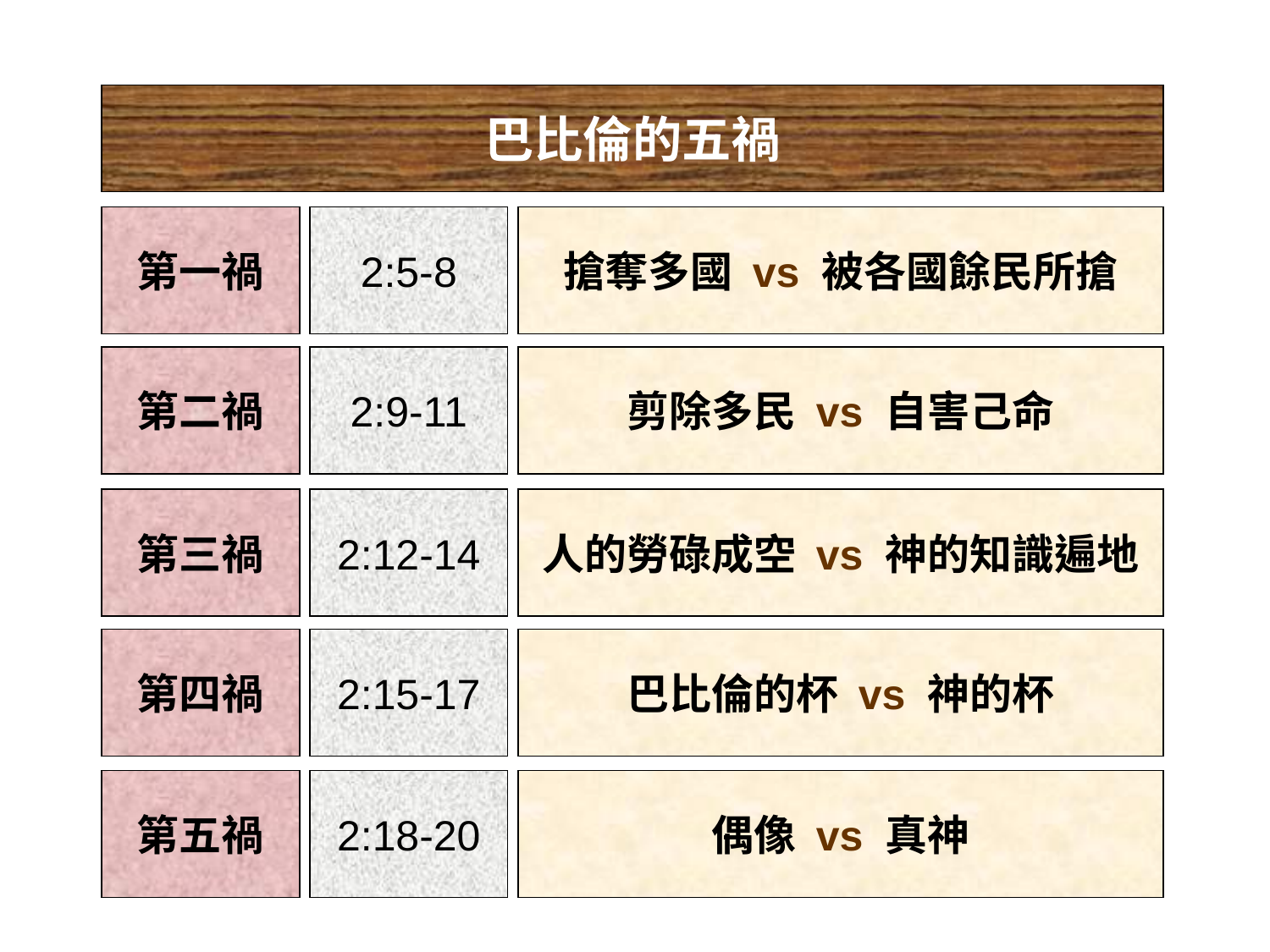

巴比倫的五禍
第一禍
2:5-8
搶奪多國 vs 被各國餘民所搶
第二禍
2:9-11
剪除多民 vs 自害己命
第三禍
2:12-14
人的勞碌成空 vs 神的知識遍地
第四禍
2:15-17
巴比倫的杯 vs 神的杯
第五禍
2:18-20
偶像 vs 真神